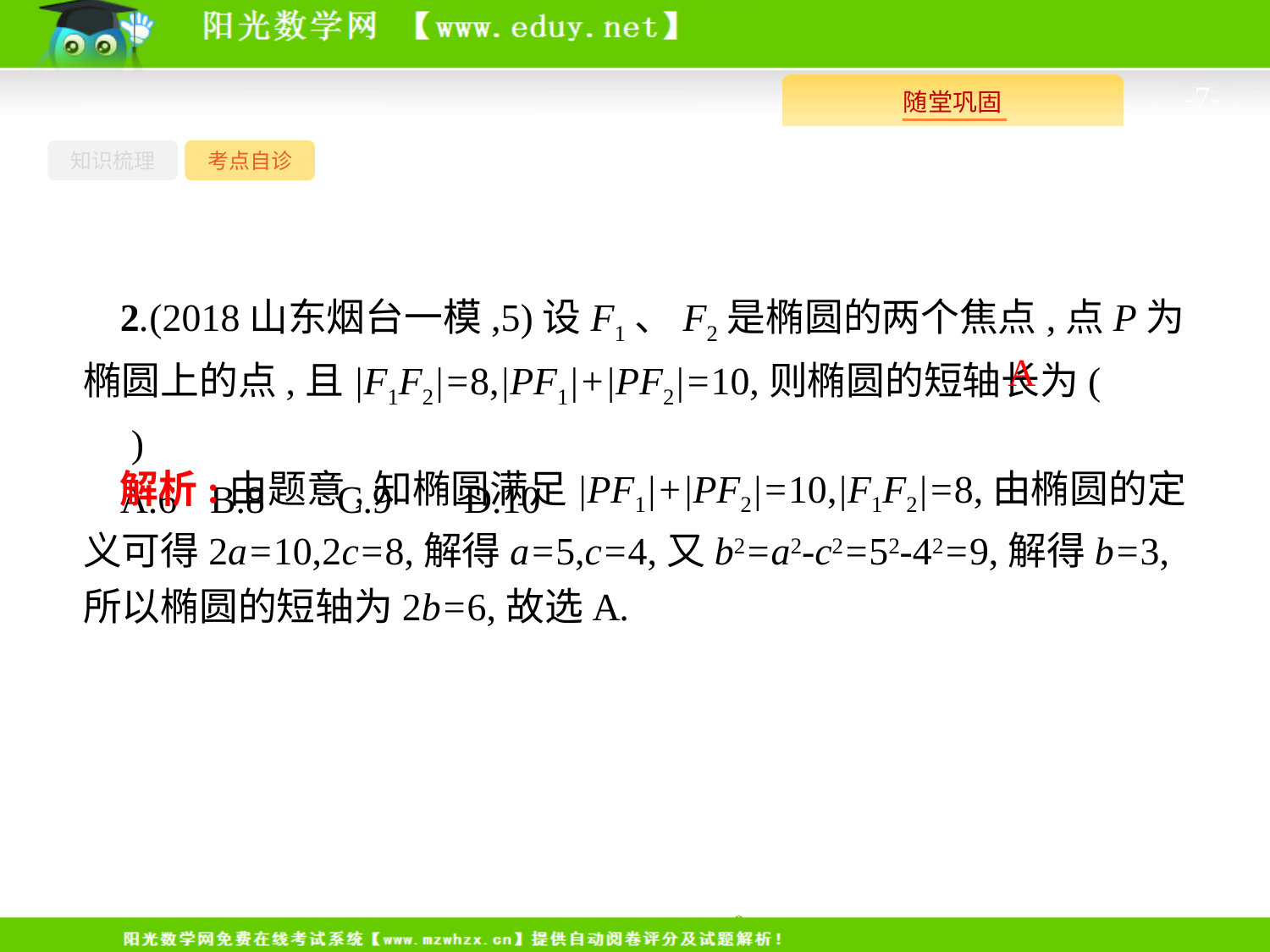

-7-
知识梳理
考点自诊
2.(2018山东烟台一模,5)设F1、F2是椭圆的两个焦点,点P为椭圆上的点,且|F1F2|=8,|PF1|+|PF2|=10,则椭圆的短轴长为(　　)
A.6	B.8	C.9	D.10
A
解析:由题意,知椭圆满足|PF1|+|PF2|=10,|F1F2|=8,由椭圆的定义可得2a=10,2c=8,解得a=5,c=4,又b2=a2-c2=52-42=9,解得b=3,所以椭圆的短轴为2b=6,故选A.